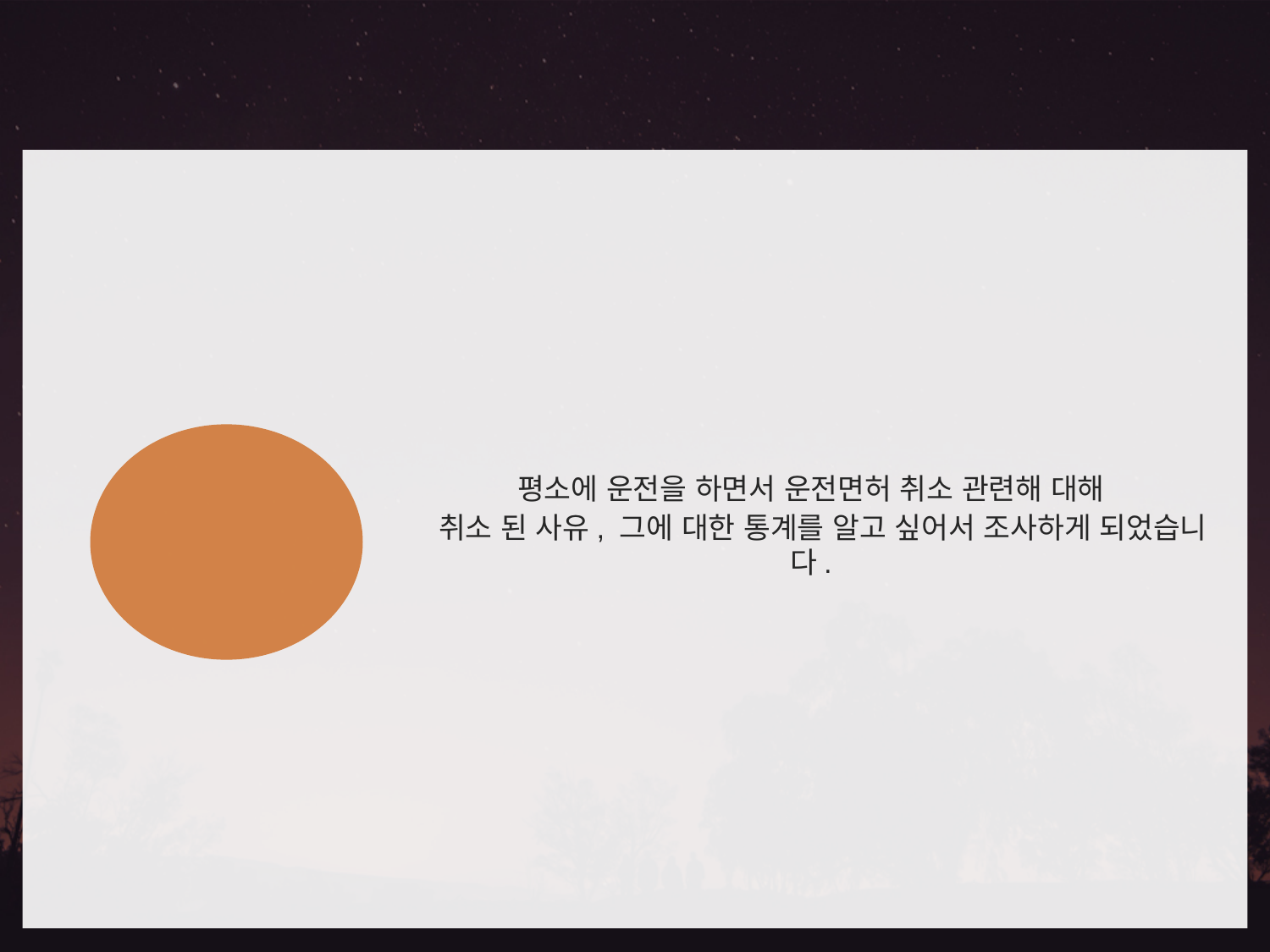

데이터 분석의 목적
운전면허 행정처분
데이터
평소에 운전을 하면서 운전면허 취소 관련해 대해
 취소 된 사유, 그에 대한 통계를 알고 싶어서 조사하게 되었습니다.